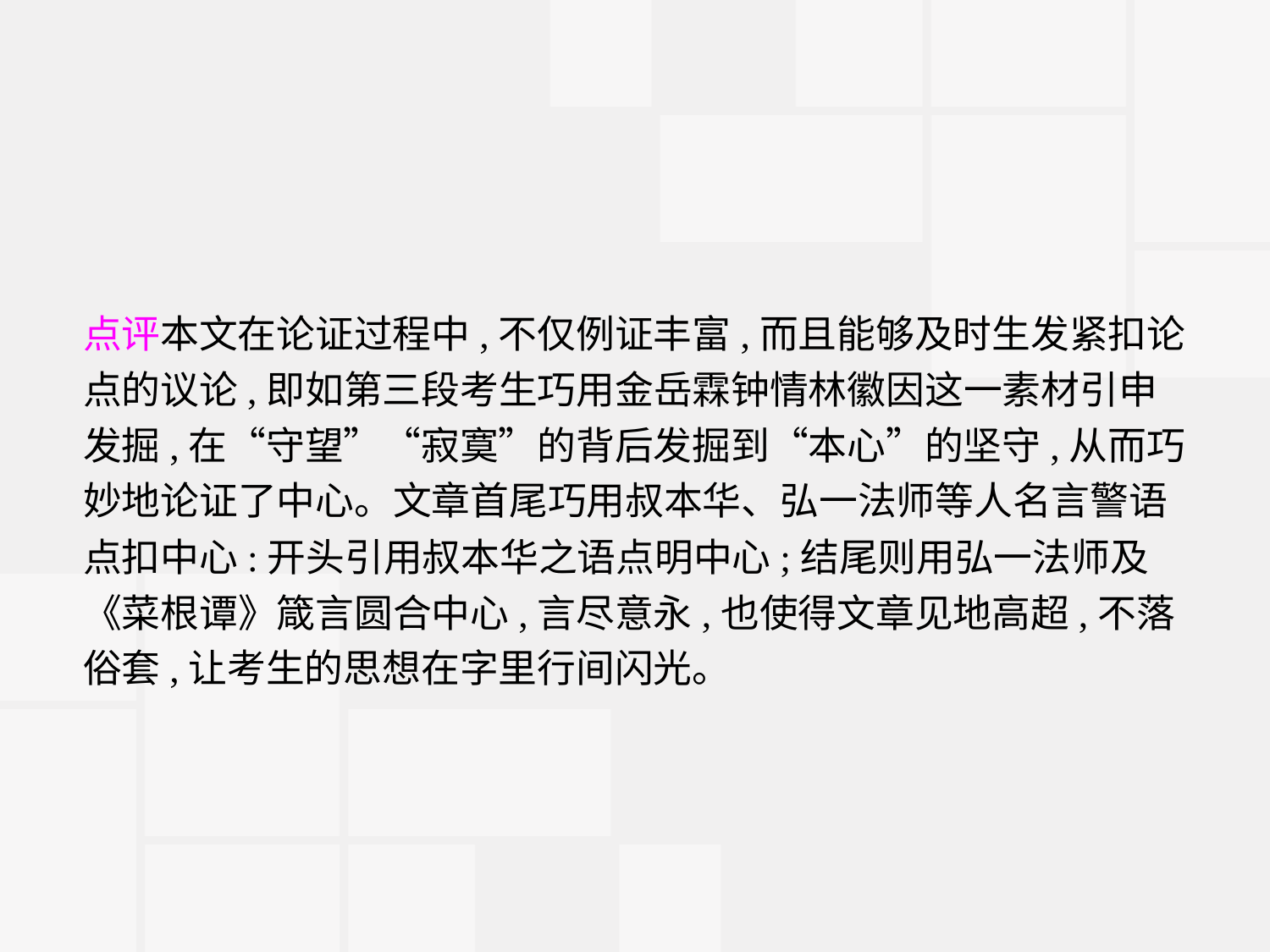

点评本文在论证过程中,不仅例证丰富,而且能够及时生发紧扣论点的议论,即如第三段考生巧用金岳霖钟情林徽因这一素材引申发掘,在“守望”“寂寞”的背后发掘到“本心”的坚守,从而巧妙地论证了中心。文章首尾巧用叔本华、弘一法师等人名言警语点扣中心:开头引用叔本华之语点明中心;结尾则用弘一法师及《菜根谭》箴言圆合中心,言尽意永,也使得文章见地高超,不落俗套,让考生的思想在字里行间闪光。